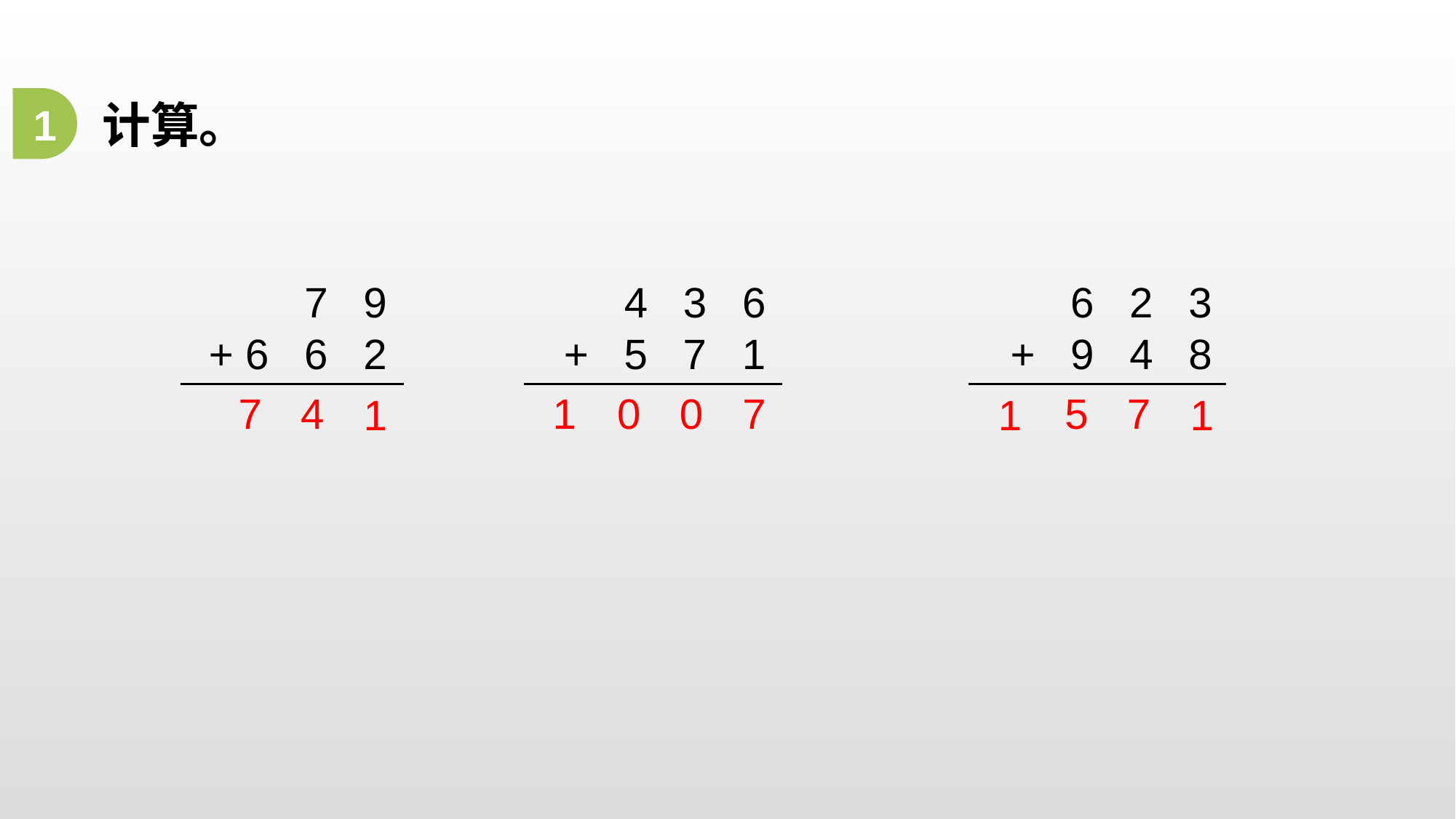

1
计算。
7   9
4   3   6
6   2   3
+ 6   6   2
+   5   7   1
+   9   4   8
7
5
7
7
4
1
0
0
1
1
1